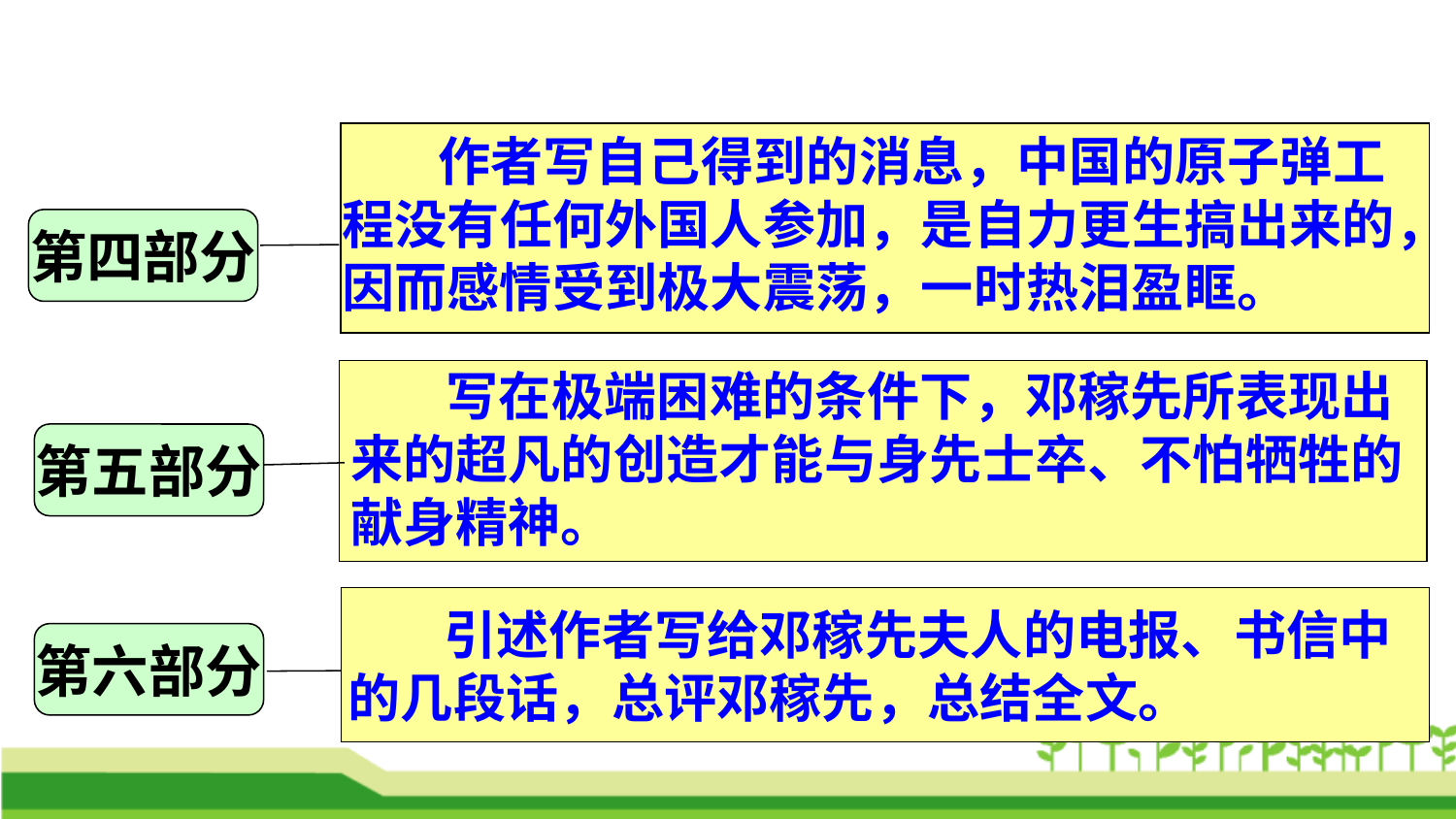

作者写自己得到的消息，中国的原子弹工程没有任何外国人参加，是自力更生搞出来的，因而感情受到极大震荡，一时热泪盈眶。

第四部分
       写在极端困难的条件下，邓稼先所表现出来的超凡的创造才能与身先士卒、不怕牺牲的献身精神。

第五部分

       引述作者写给邓稼先夫人的电报、书信中的几段话，总评邓稼先，总结全文。
第六部分